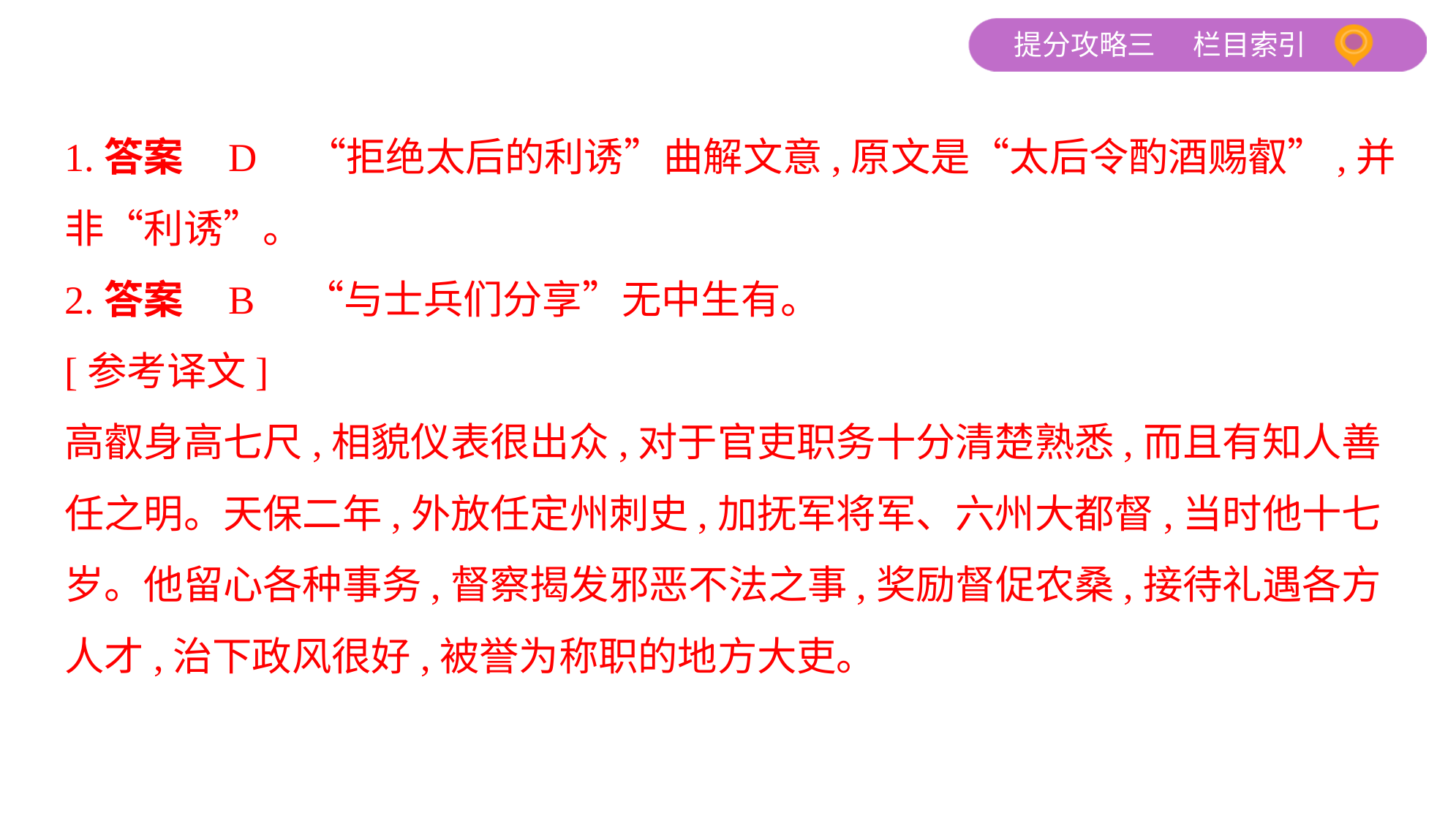

1.答案    D　“拒绝太后的利诱”曲解文意,原文是“太后令酌酒赐叡”,并
非“利诱”。
2.答案    B　“与士兵们分享”无中生有。
[参考译文]
高叡身高七尺,相貌仪表很出众,对于官吏职务十分清楚熟悉,而且有知人善
任之明。天保二年,外放任定州刺史,加抚军将军、六州大都督,当时他十七
岁。他留心各种事务,督察揭发邪恶不法之事,奖励督促农桑,接待礼遇各方
人才,治下政风很好,被誉为称职的地方大吏。